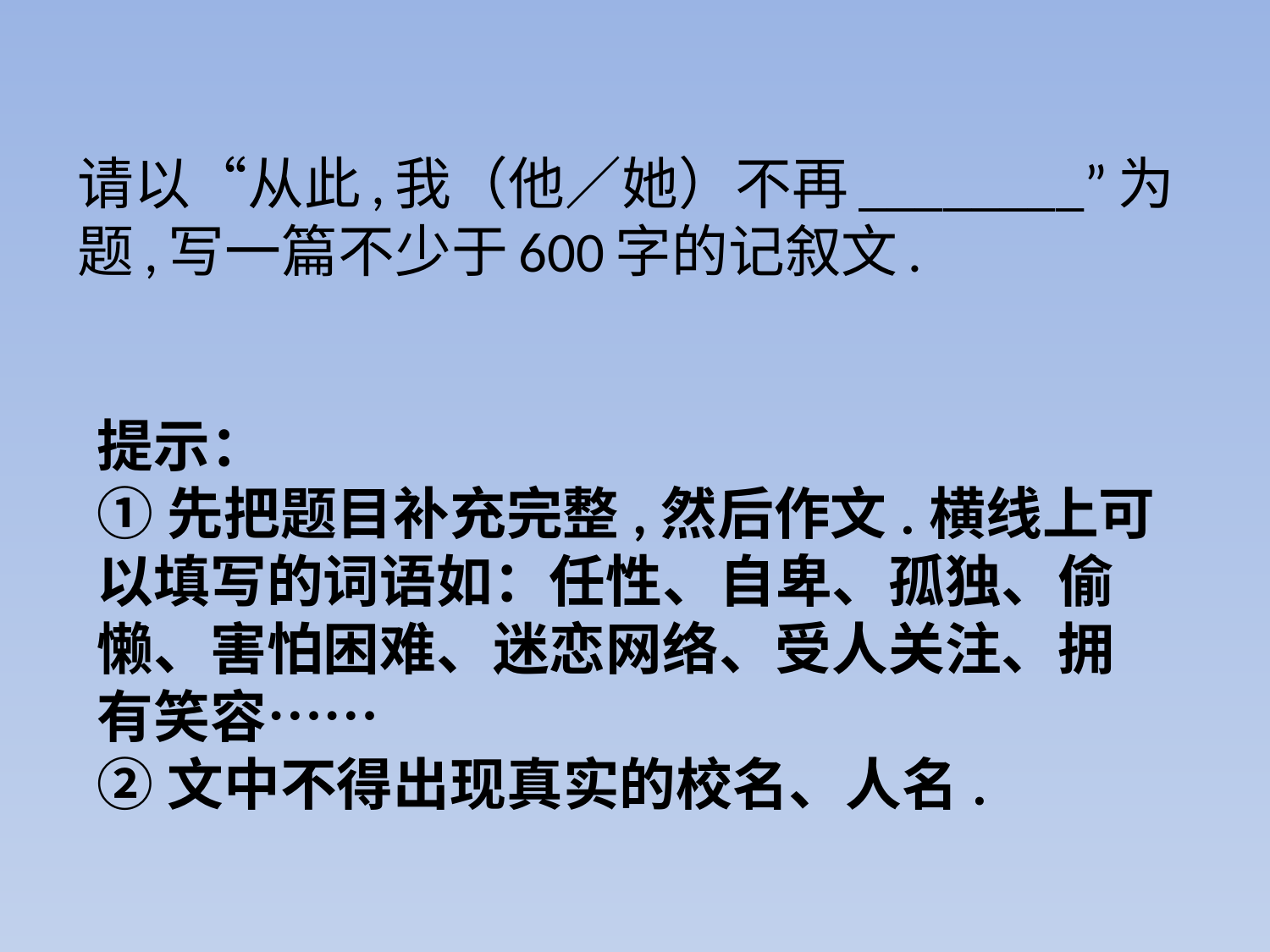

# 请以“从此,我（他／她）不再________”为题,写一篇不少于600字的记叙文.
提示：
①先把题目补充完整,然后作文.横线上可以填写的词语如：任性、自卑、孤独、偷懒、害怕困难、迷恋网络、受人关注、拥有笑容……
②文中不得出现真实的校名、人名.